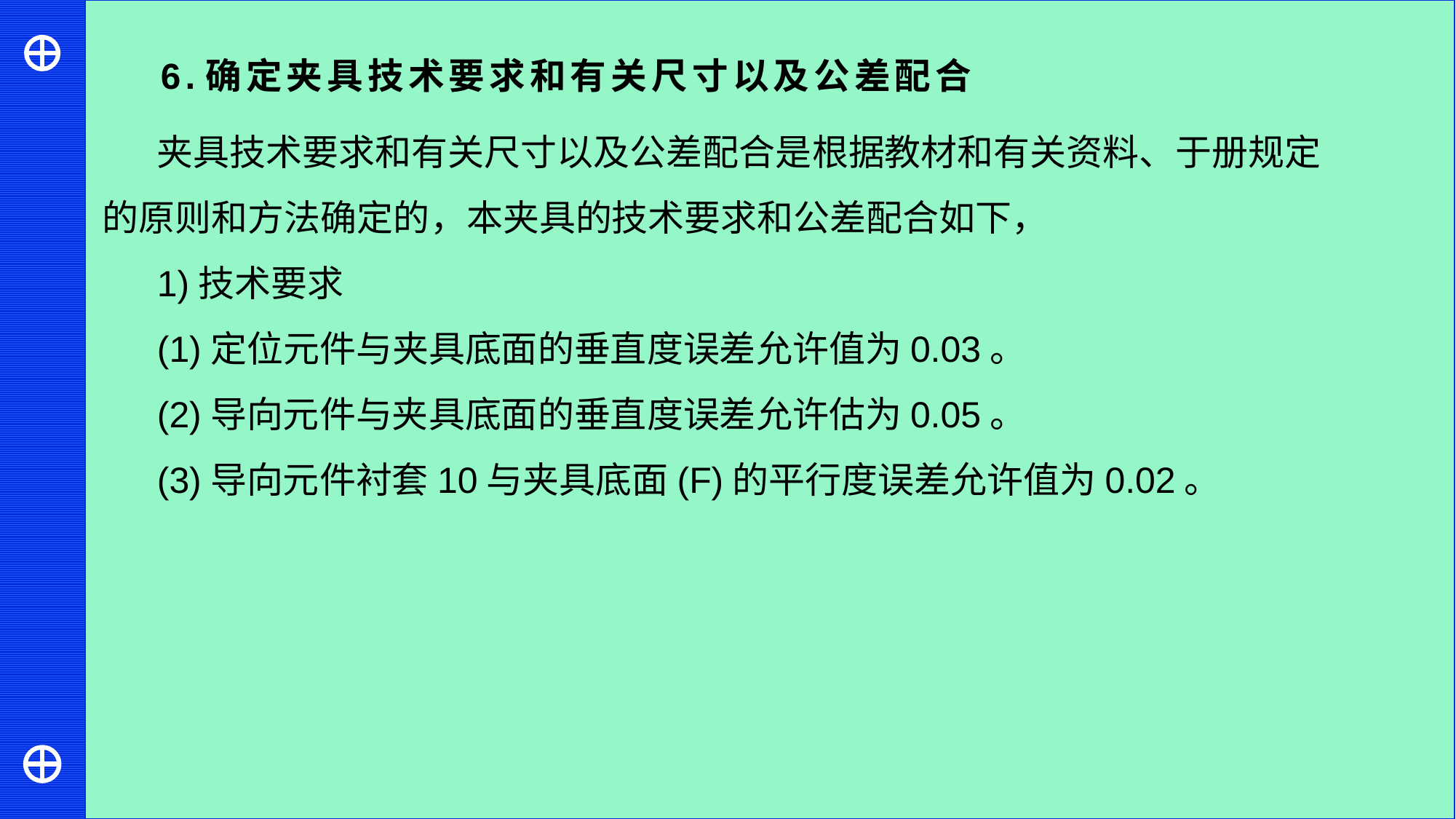

6.确定夹具技术要求和有关尺寸以及公差配合
夹具技术要求和有关尺寸以及公差配合是根据教材和有关资料、于册规定的原则和方法确定的，本夹具的技术要求和公差配合如下，
1)技术要求
(1)定位元件与夹具底面的垂直度误差允许值为0.03。
(2)导向元件与夹具底面的垂直度误差允许估为0.05。
(3)导向元件衬套10与夹具底面(F)的平行度误差允许值为0.02。